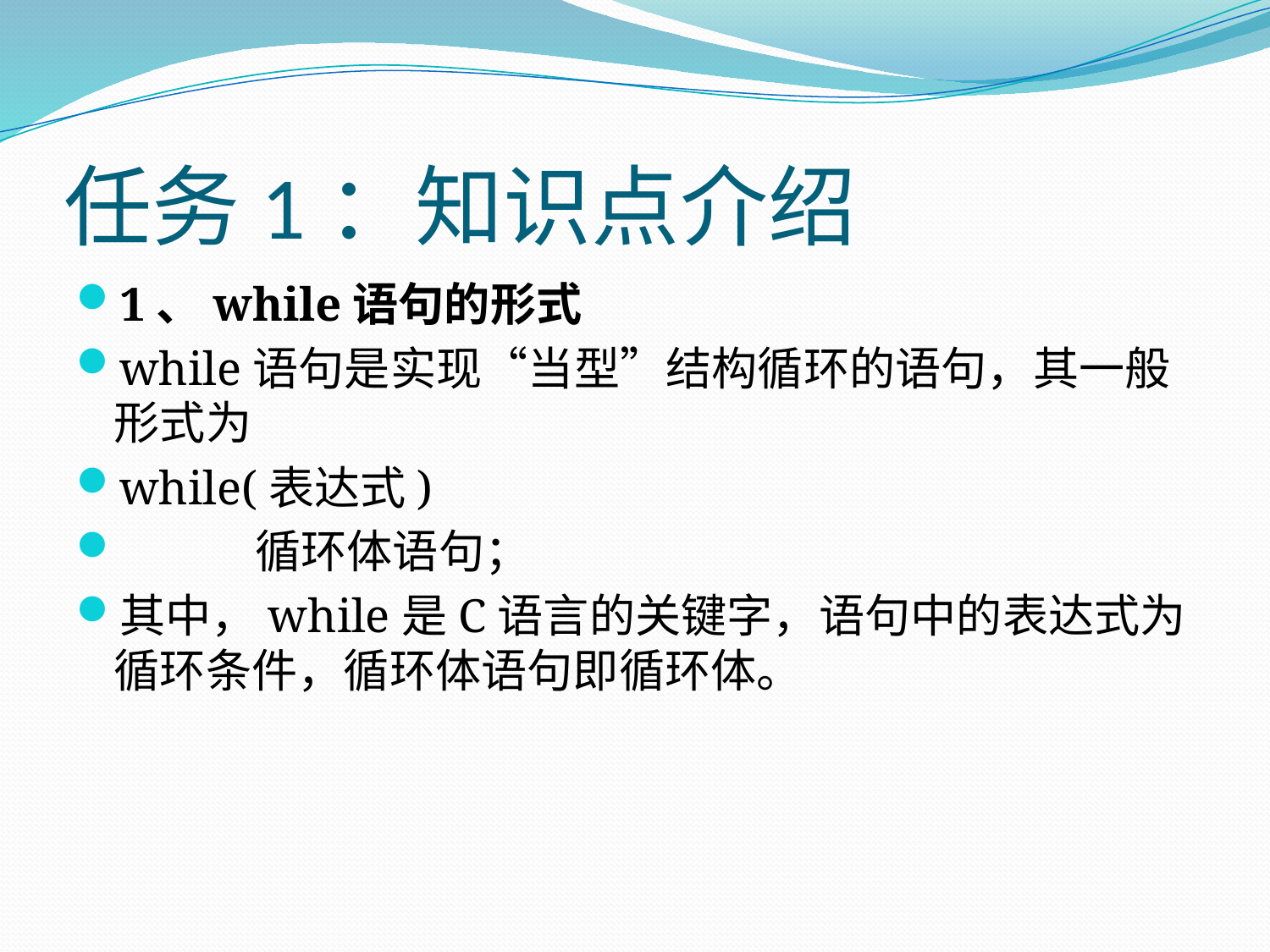

# 任务1：知识点介绍
1、while语句的形式
while语句是实现“当型”结构循环的语句，其一般形式为
while(表达式)
            循环体语句；
其中，while是C语言的关键字，语句中的表达式为循环条件，循环体语句即循环体。